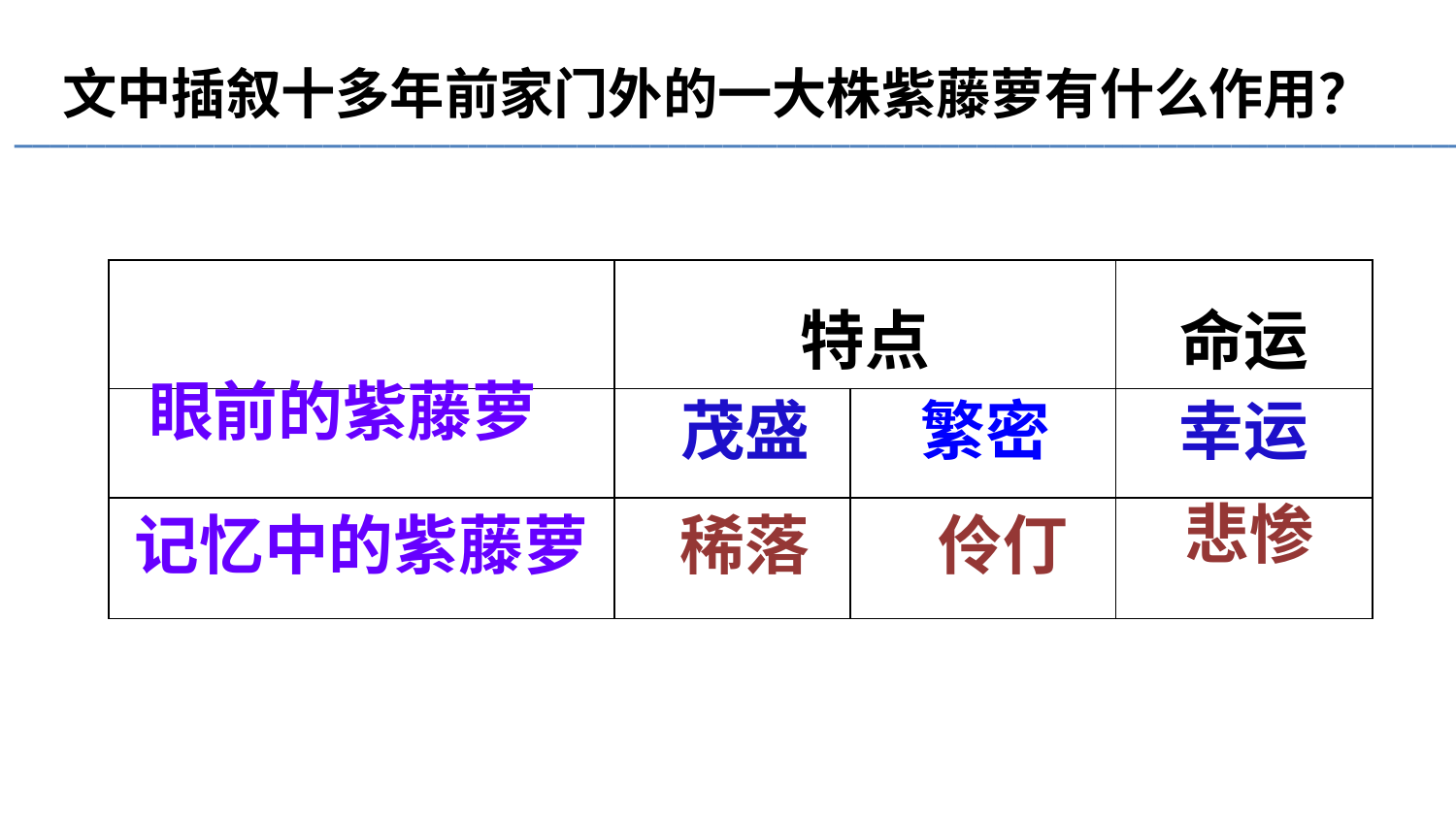

文中插叙十多年前家门外的一大株紫藤萝有什么作用？
________________________________________________________________________________
|  | 特点 |  | 命运 |
| --- | --- | --- | --- |
|  |  |  |  |
|  |  |  |  |
眼前的紫藤萝

茂盛
繁密
幸运
悲惨
记忆中的紫藤萝
稀落
伶仃